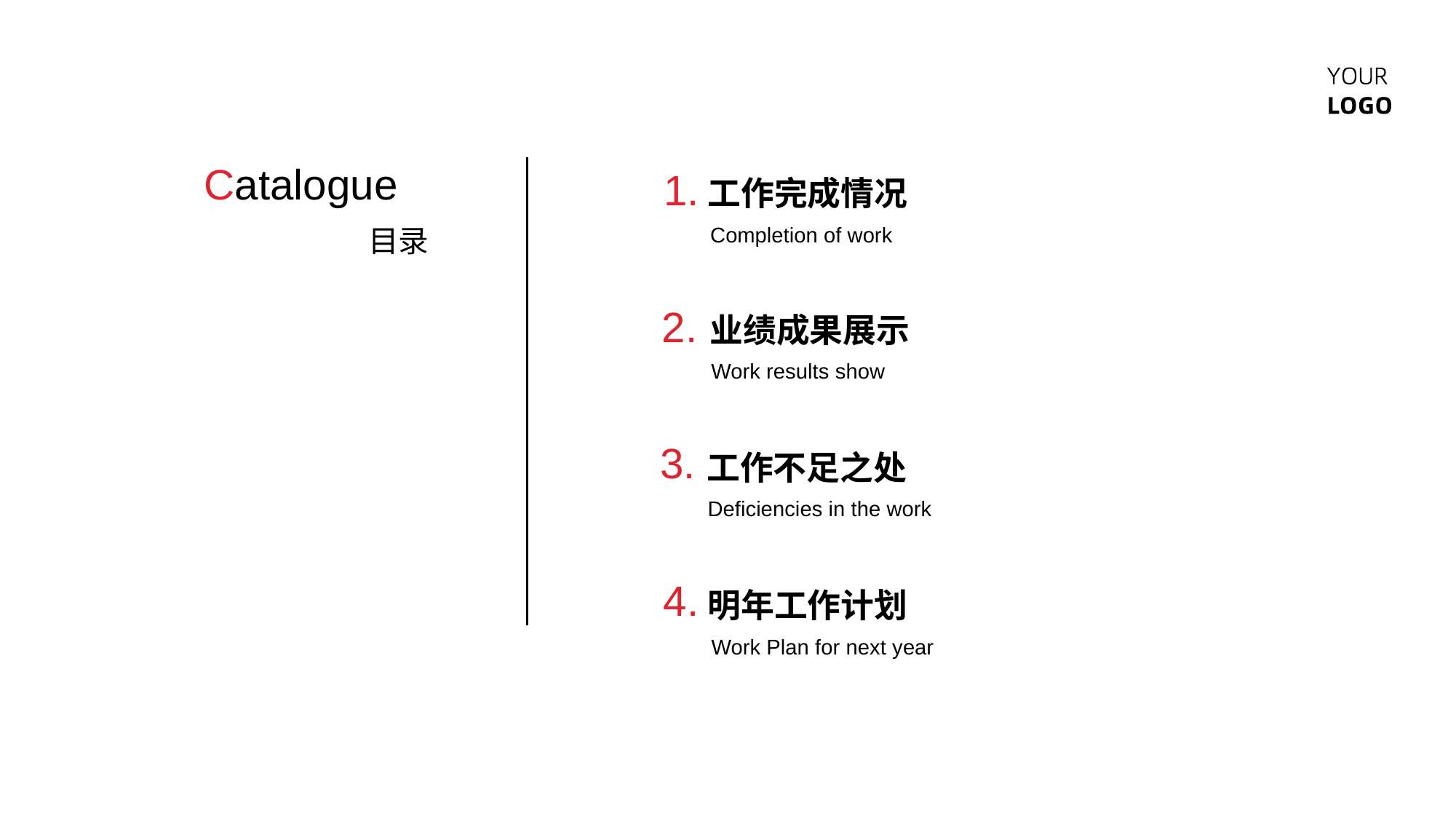

Catalogue
1.
工作完成情况
目录
Completion of work
2.
业绩成果展示
Work results show
3.
工作不足之处
Deficiencies in the work
4.
明年工作计划
Work Plan for next year